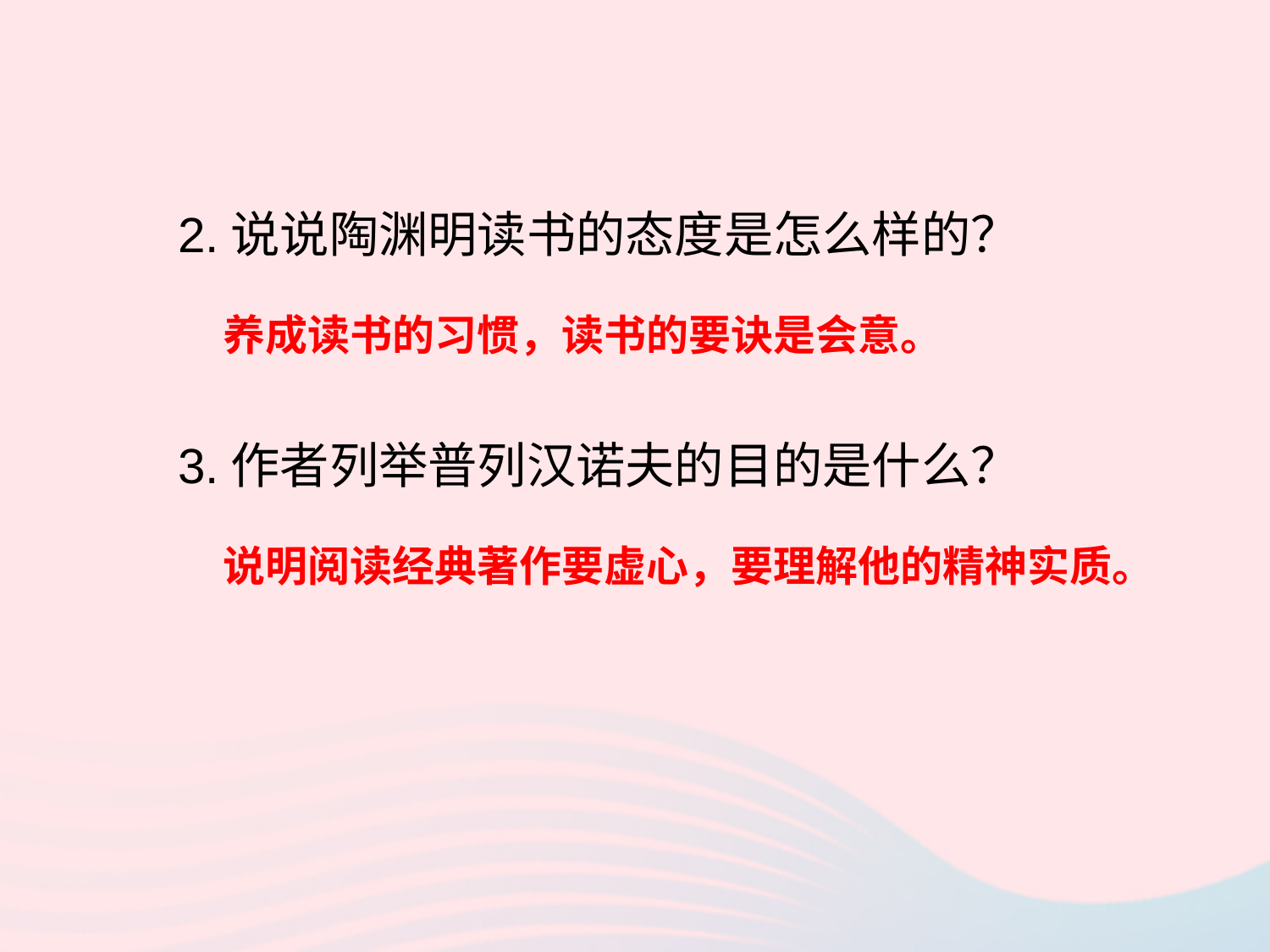

2.说说陶渊明读书的态度是怎么样的？

3.作者列举普列汉诺夫的目的是什么？
养成读书的习惯，读书的要诀是会意。
说明阅读经典著作要虚心，要理解他的精神实质。